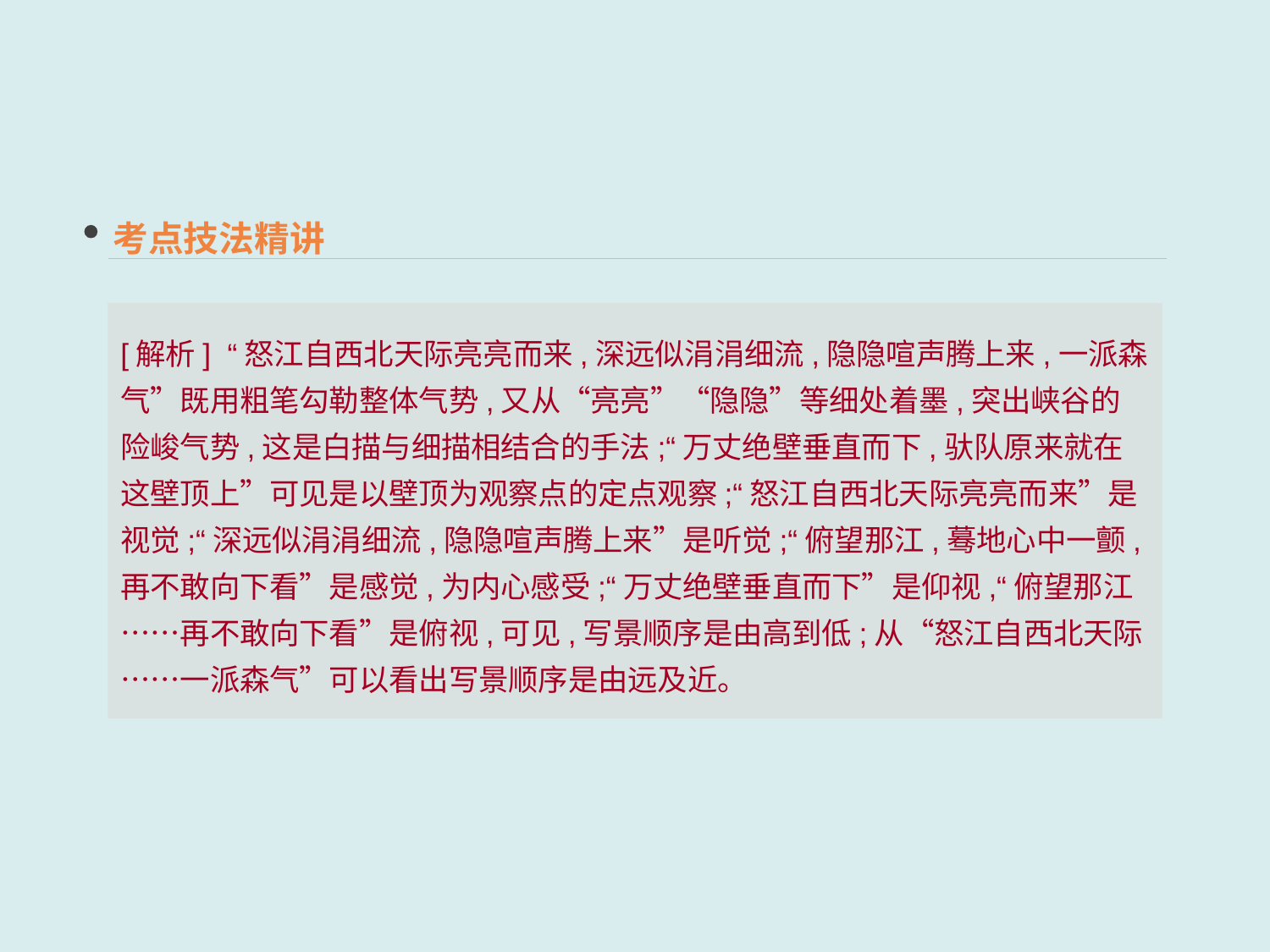

考点技法精讲

[解析]  “怒江自西北天际亮亮而来,深远似涓涓细流,隐隐喧声腾上来,一派森气”既用粗笔勾勒整体气势,又从“亮亮”“隐隐”等细处着墨,突出峡谷的险峻气势,这是白描与细描相结合的手法;“万丈绝壁垂直而下,驮队原来就在这壁顶上”可见是以壁顶为观察点的定点观察;“怒江自西北天际亮亮而来”是视觉;“深远似涓涓细流,隐隐喧声腾上来”是听觉;“俯望那江,蓦地心中一颤,再不敢向下看”是感觉,为内心感受;“万丈绝壁垂直而下”是仰视,“俯望那江……再不敢向下看”是俯视,可见,写景顺序是由高到低;从“怒江自西北天际……一派森气”可以看出写景顺序是由远及近。